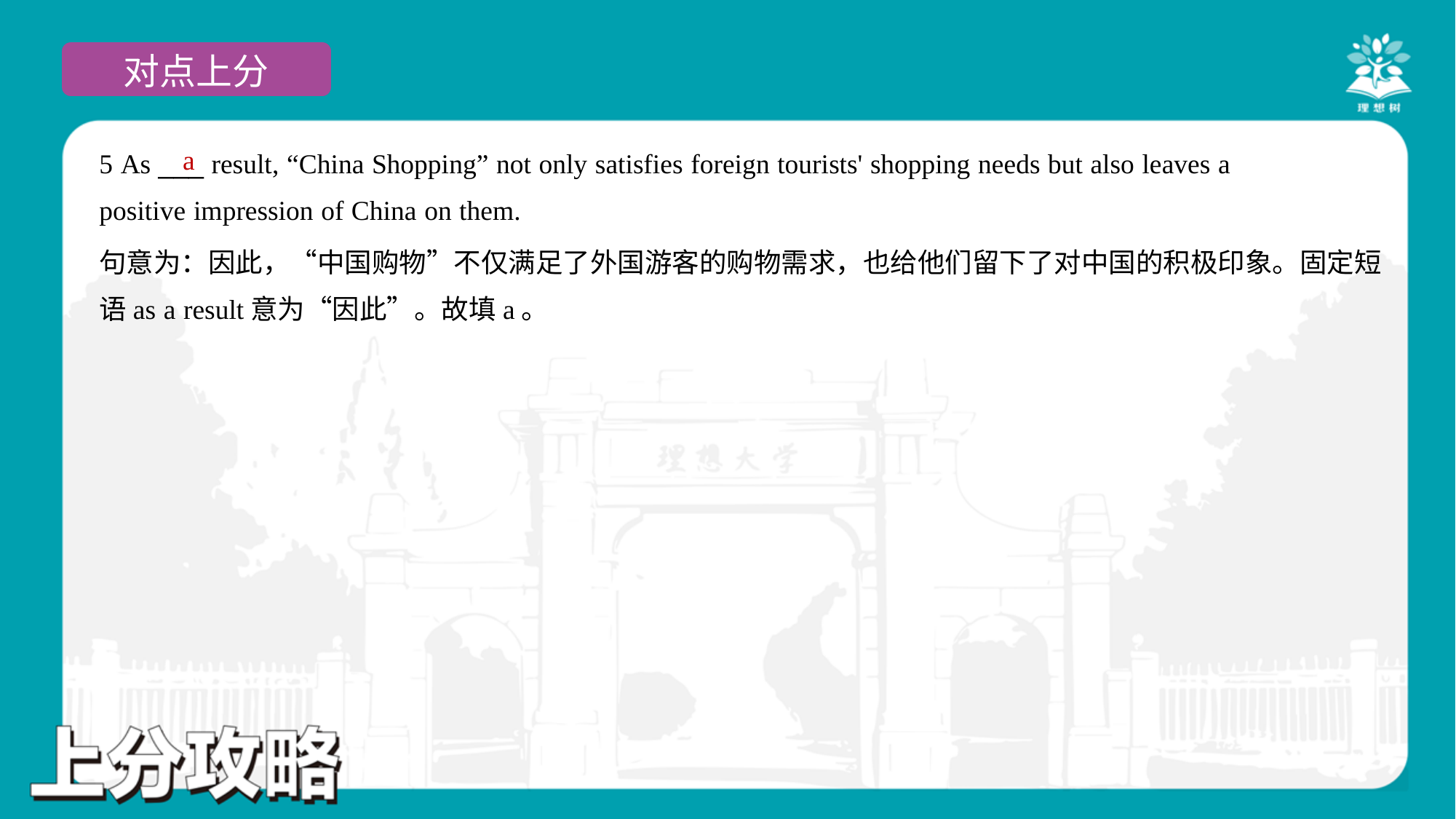

a
5 As ___ result, “China Shopping” not only satisfies foreign tourists' shopping needs but also leaves a
positive impression of China on them.
句意为：因此，“中国购物”不仅满足了外国游客的购物需求，也给他们留下了对中国的积极印象。固定短
语as a result意为“因此”。故填a。